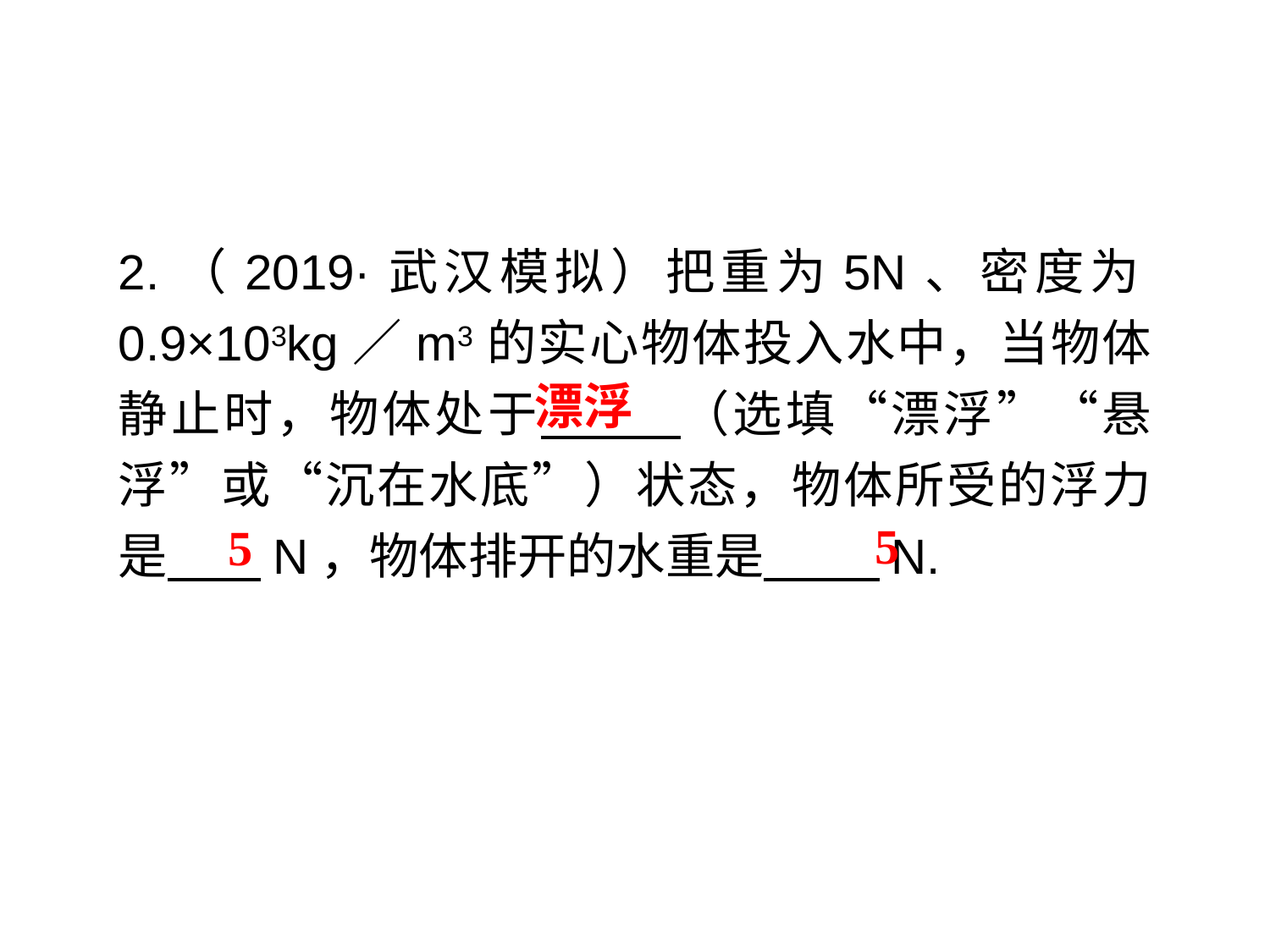

2.（2019·武汉模拟）把重为5N、密度为0.9×103kg／m3的实心物体投入水中，当物体静止时，物体处于　      （选填“漂浮”“悬浮”或“沉在水底”）状态，物体所受的浮力是    　N，物体排开的水重是　      N.
漂浮
5
5